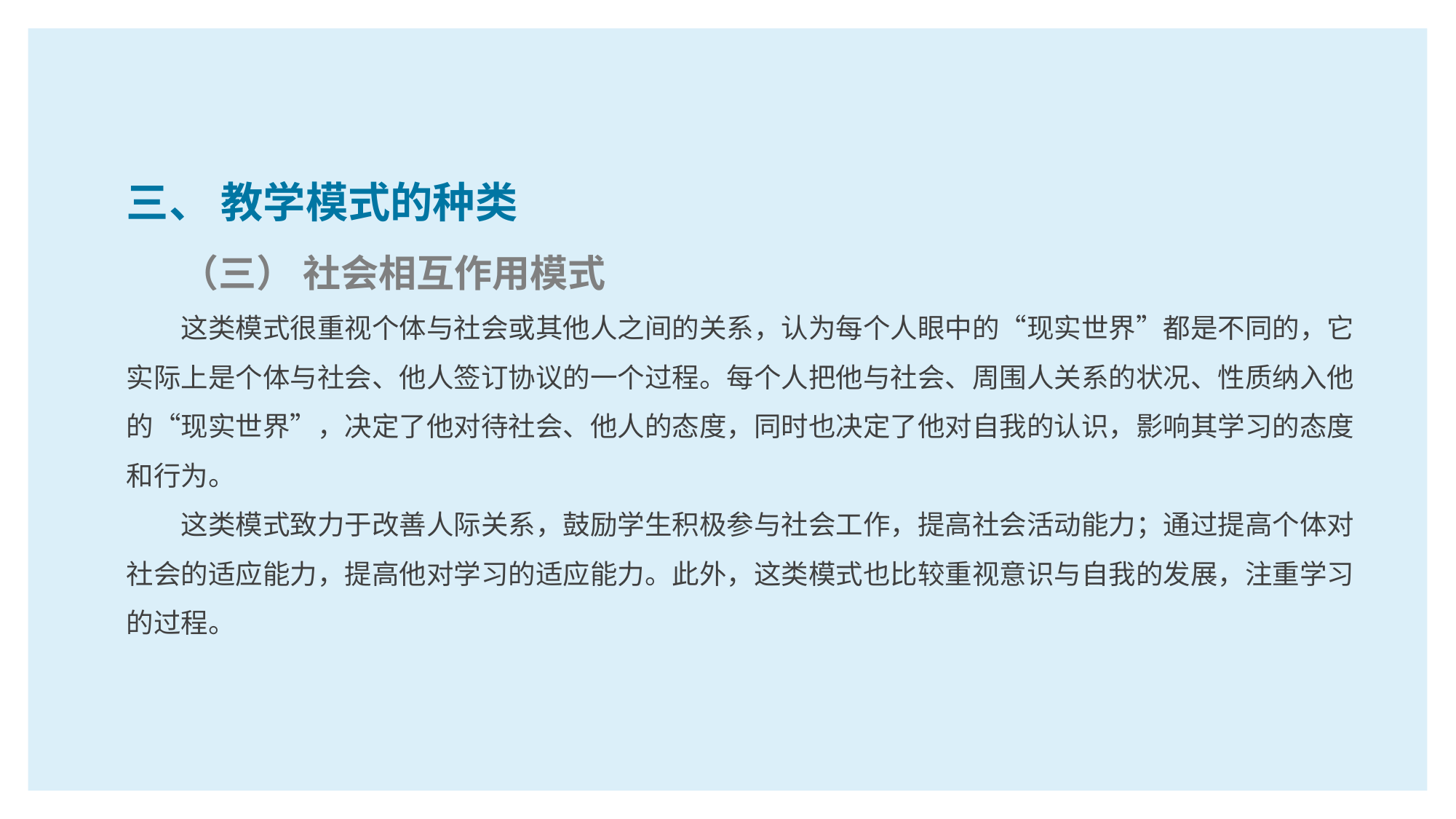

三、 教学模式的种类
（三） 社会相互作用模式
这类模式很重视个体与社会或其他人之间的关系，认为每个人眼中的“现实世界”都是不同的，它实际上是个体与社会、他人签订协议的一个过程。每个人把他与社会、周围人关系的状况、性质纳入他的“现实世界”，决定了他对待社会、他人的态度，同时也决定了他对自我的认识，影响其学习的态度和行为。
这类模式致力于改善人际关系，鼓励学生积极参与社会工作，提高社会活动能力；通过提高个体对社会的适应能力，提高他对学习的适应能力。此外，这类模式也比较重视意识与自我的发展，注重学习的过程。